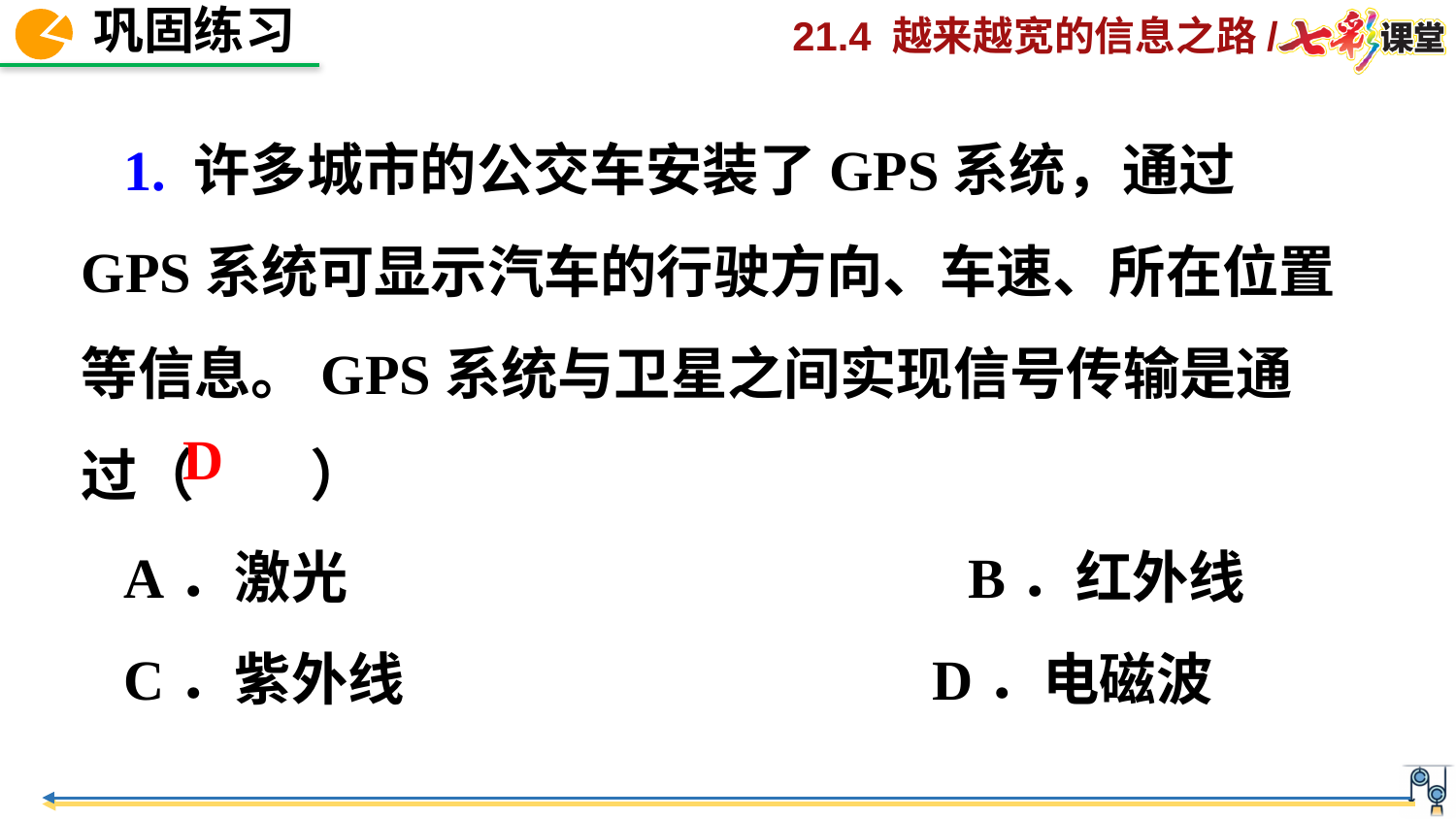

1. 许多城市的公交车安装了GPS系统，通过GPS系统可显示汽车的行驶方向、车速、所在位置等信息。GPS系统与卫星之间实现信号传输是通过（         ）
A．激光　　　　　　　　            B．红外线
C．紫外线                                        D．电磁波
 D